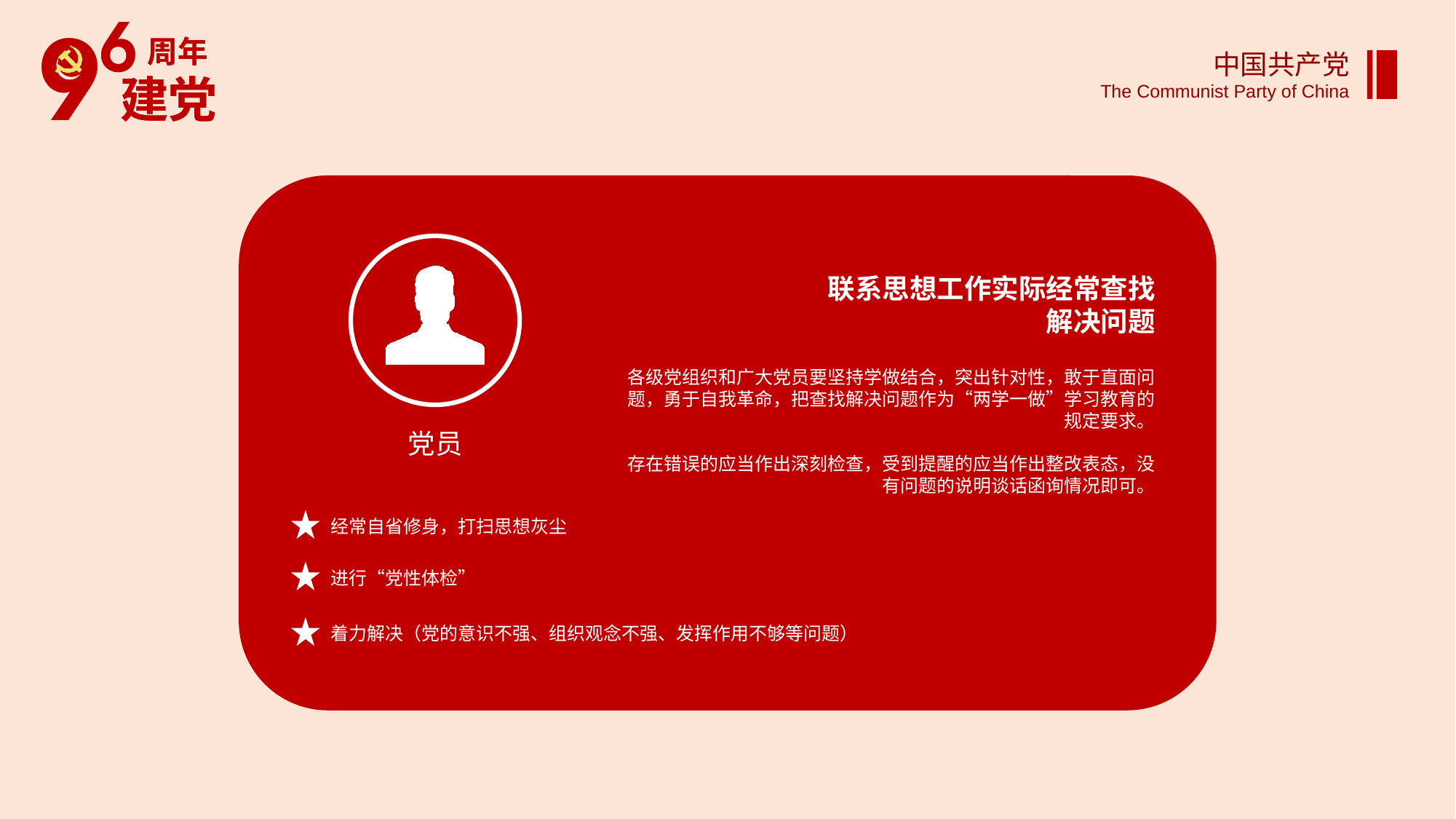

中国共产党
The Communist Party of China

联系思想工作实际经常查找
解决问题
各级党组织和广大党员要坚持学做结合，突出针对性，敢于直面问题，勇于自我革命，把查找解决问题作为“两学一做”学习教育的规定要求。
党员
存在错误的应当作出深刻检查，受到提醒的应当作出整改表态，没有问题的说明谈话函询情况即可。

经常自省修身，打扫思想灰尘

进行“党性体检”

着力解决（党的意识不强、组织观念不强、发挥作用不够等问题）